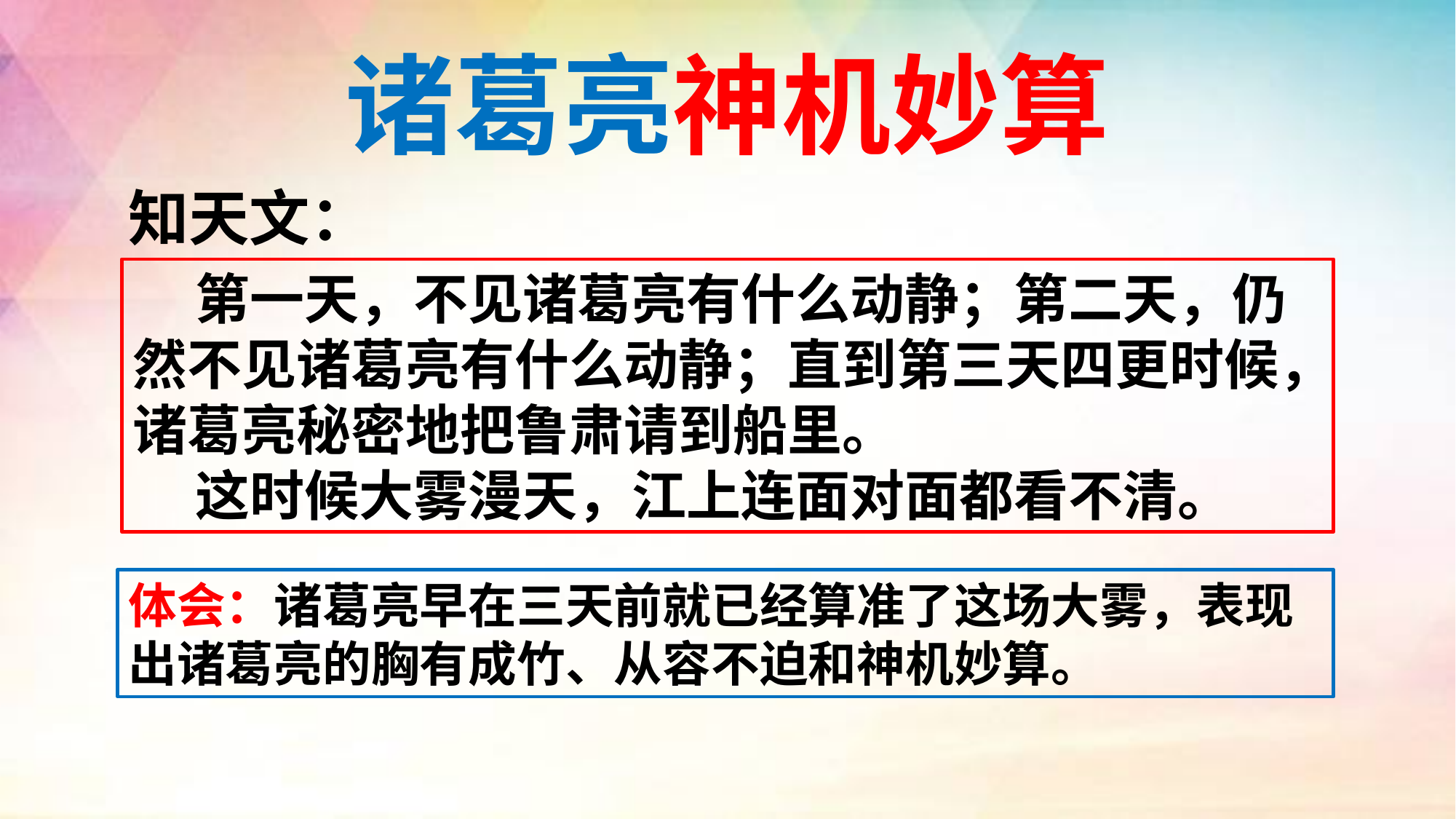

诸葛亮神机妙算
知天文：
    第一天，不见诸葛亮有什么动静；第二天，仍然不见诸葛亮有什么动静；直到第三天四更时候，诸葛亮秘密地把鲁肃请到船里。
    这时候大雾漫天，江上连面对面都看不清。
体会：诸葛亮早在三天前就已经算准了这场大雾，表现出诸葛亮的胸有成竹、从容不迫和神机妙算。